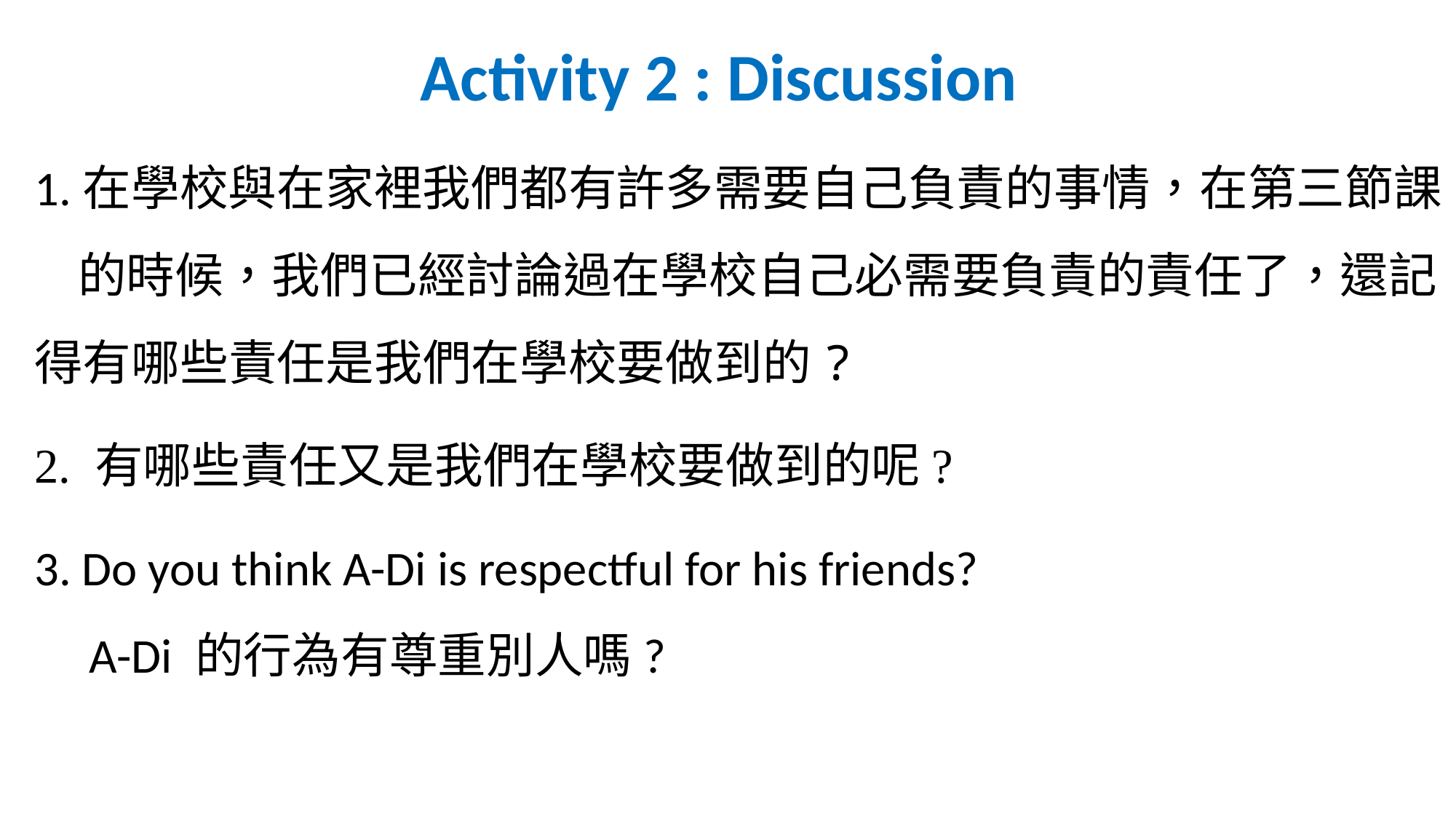

# Activity 2 : Discussion
1.在學校與在家裡我們都有許多需要自己負責的事情，在第三節課     的時候，我們已經討論過在學校自己必需要負責的責任了，還記得有哪些責任是我們在學校要做到的?
2. 有哪些責任又是我們在學校要做到的呢?
3. Do you think A-Di is respectful for his friends?
     A-Di 的行為有尊重別人嗎?